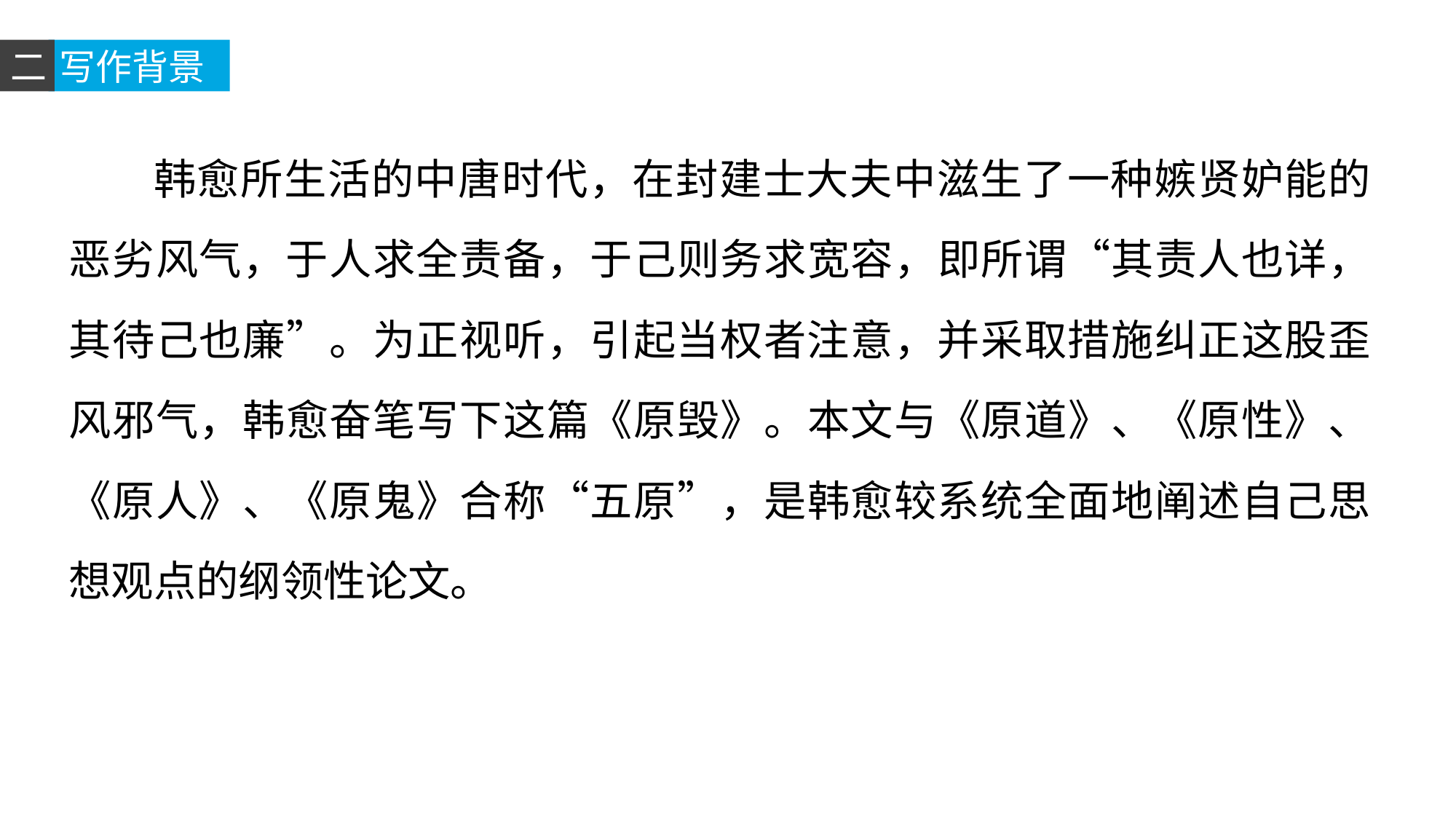

二
写作背景
韩愈所生活的中唐时代，在封建士大夫中滋生了一种嫉贤妒能的恶劣风气，于人求全责备，于己则务求宽容，即所谓“其责人也详，其待己也廉”。为正视听，引起当权者注意，并采取措施纠正这股歪风邪气，韩愈奋笔写下这篇《原毁》。本文与《原道》、《原性》、《原人》、《原鬼》合称“五原”，是韩愈较系统全面地阐述自己思想观点的纲领性论文。